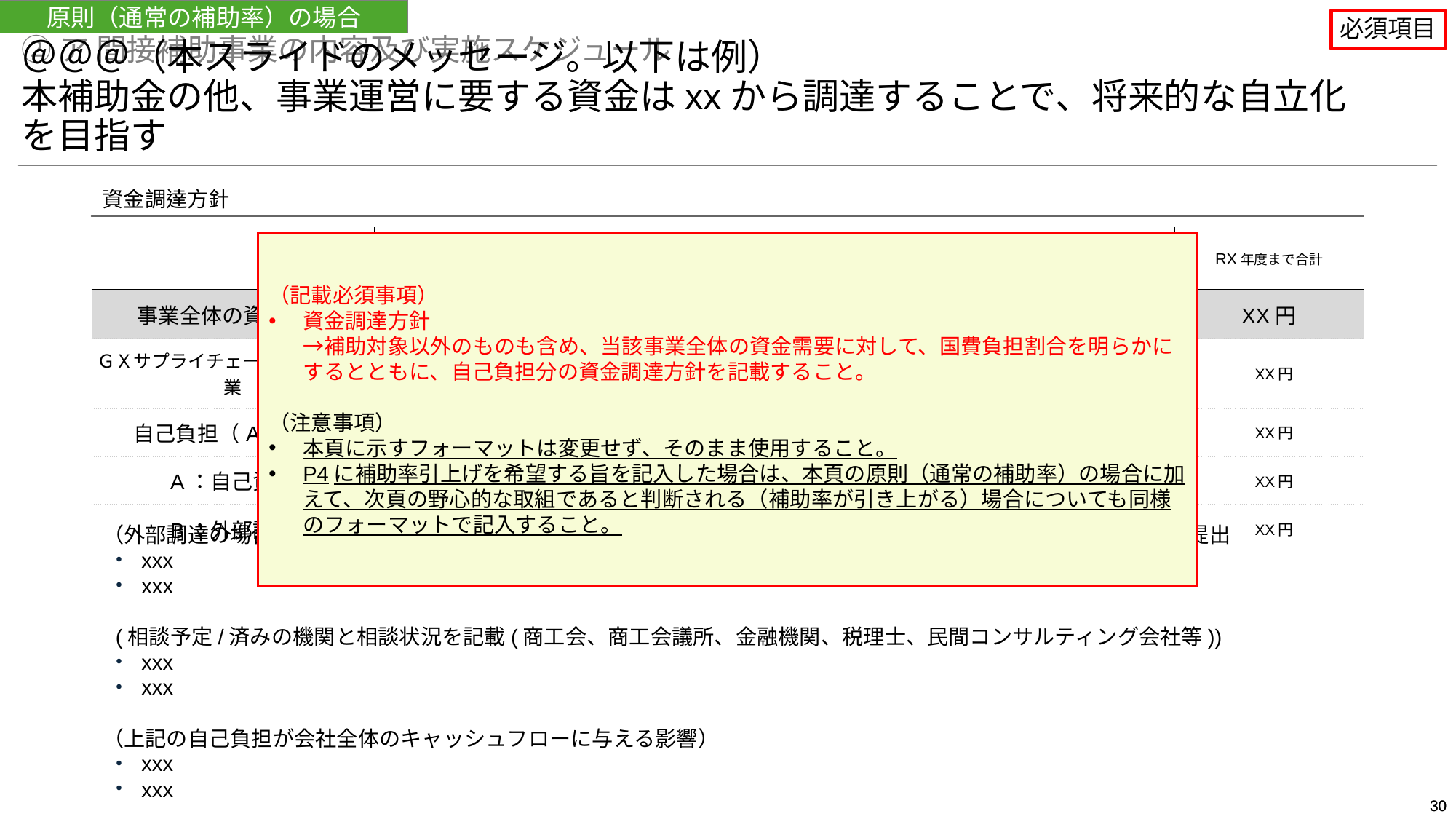

原則（通常の補助率）の場合
必須項目
②ア 間接補助事業の内容及び実施スケジュール
＠＠＠（本スライドのメッセージ。以下は例）
本補助金の他、事業運営に要する資金はxxから調達することで、将来的な自立化を目指す
資金調達方針
|  | R7 年度 | R8 年度 | ・・・ | R11 年度 | ・・・ | RX 年度 | RX年度まで合計 |
| --- | --- | --- | --- | --- | --- | --- | --- |
| 事業全体の資金需要 | XX円 | XX円 | ・・・ | XX円 | ・・・ | XX円 | XX円 |
| ＧＸサプライチェーン構築支援事業 | XX円 | XX円 | ・・・ | XX円 | － | － | XX円 |
| 自己負担（A＋B） | XX円 | XX円 | ・・・ | XX円 | ・・・ | XX円 | XX円 |
| A：自己資金 | XX円 | XX円 | ・・・ | XX円 | ・・・ | XX円 | XX円 |
| B：外部調達 | XX円 | XX円 | ・・・ | XX円 | ・・・ | XX円 | XX円 |
（記載必須事項）
資金調達方針
→補助対象以外のものも含め、当該事業全体の資金需要に対して、国費負担割合を明らかにするとともに、自己負担分の資金調達方針を記載すること。

（注意事項）
本頁に示すフォーマットは変更せず、そのまま使用すること。
P4に補助率引上げを希望する旨を記入した場合は、本頁の原則（通常の補助率）の場合に加えて、次頁の野心的な取組であると判断される（補助率が引き上がる）場合についても同様のフォーマットで記入すること。
（外部調達の場合、想定される資金調達方法を記載）※親会社や出資企業がある場合はその会社の財務資料なども提出
xxx
xxx

(相談予定/済みの機関と相談状況を記載(商工会、商工会議所、金融機関、税理士、民間コンサルティング会社等))
xxx
xxx

（上記の自己負担が会社全体のキャッシュフローに与える影響）
xxx
xxx